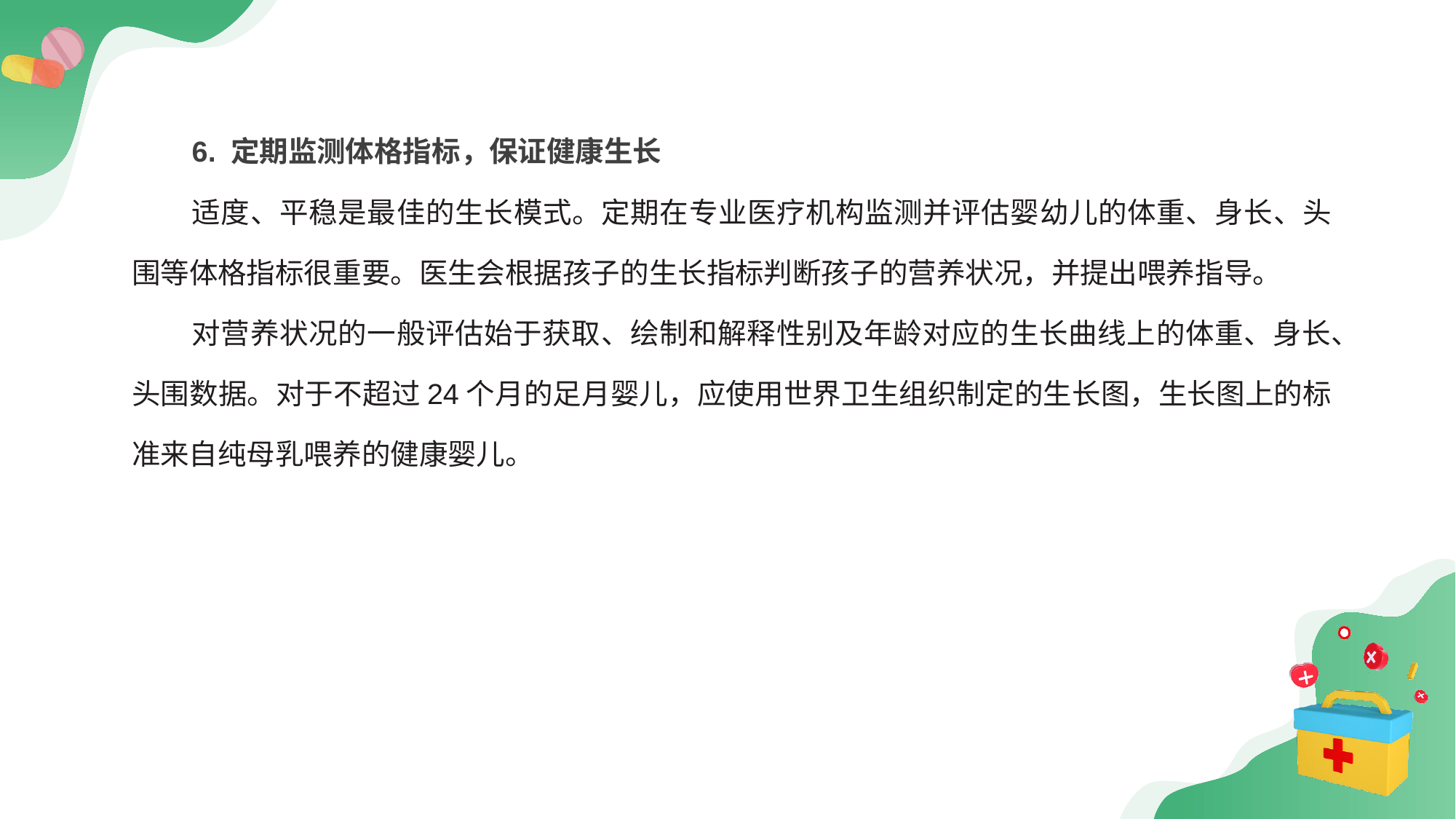

6. 定期监测体格指标，保证健康生长
适度、平稳是最佳的生长模式。定期在专业医疗机构监测并评估婴幼儿的体重、身长、头围等体格指标很重要。医生会根据孩子的生长指标判断孩子的营养状况，并提出喂养指导。
对营养状况的一般评估始于获取、绘制和解释性别及年龄对应的生长曲线上的体重、身长、头围数据。对于不超过24个月的足月婴儿，应使用世界卫生组织制定的生长图，生长图上的标准来自纯母乳喂养的健康婴儿。